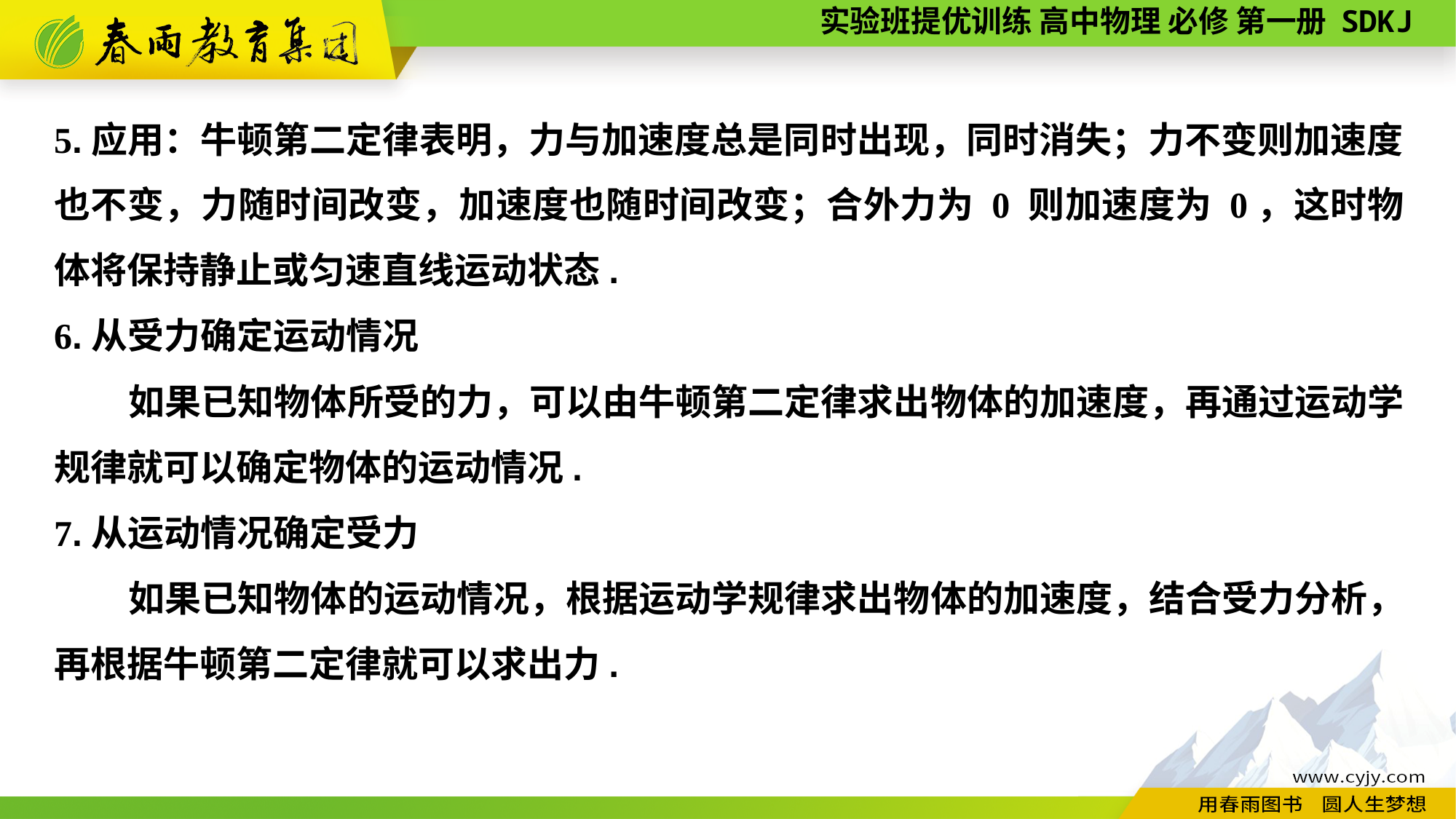

5.应用：牛顿第二定律表明，力与加速度总是同时出现，同时消失；力不变则加速度也不变，力随时间改变，加速度也随时间改变；合外力为 0 则加速度为 0，这时物体将保持静止或匀速直线运动状态.
6.从受力确定运动情况
        如果已知物体所受的力，可以由牛顿第二定律求出物体的加速度，再通过运动学规律就可以确定物体的运动情况.
7.从运动情况确定受力
        如果已知物体的运动情况，根据运动学规律求出物体的加速度，结合受力分析，再根据牛顿第二定律就可以求出力.